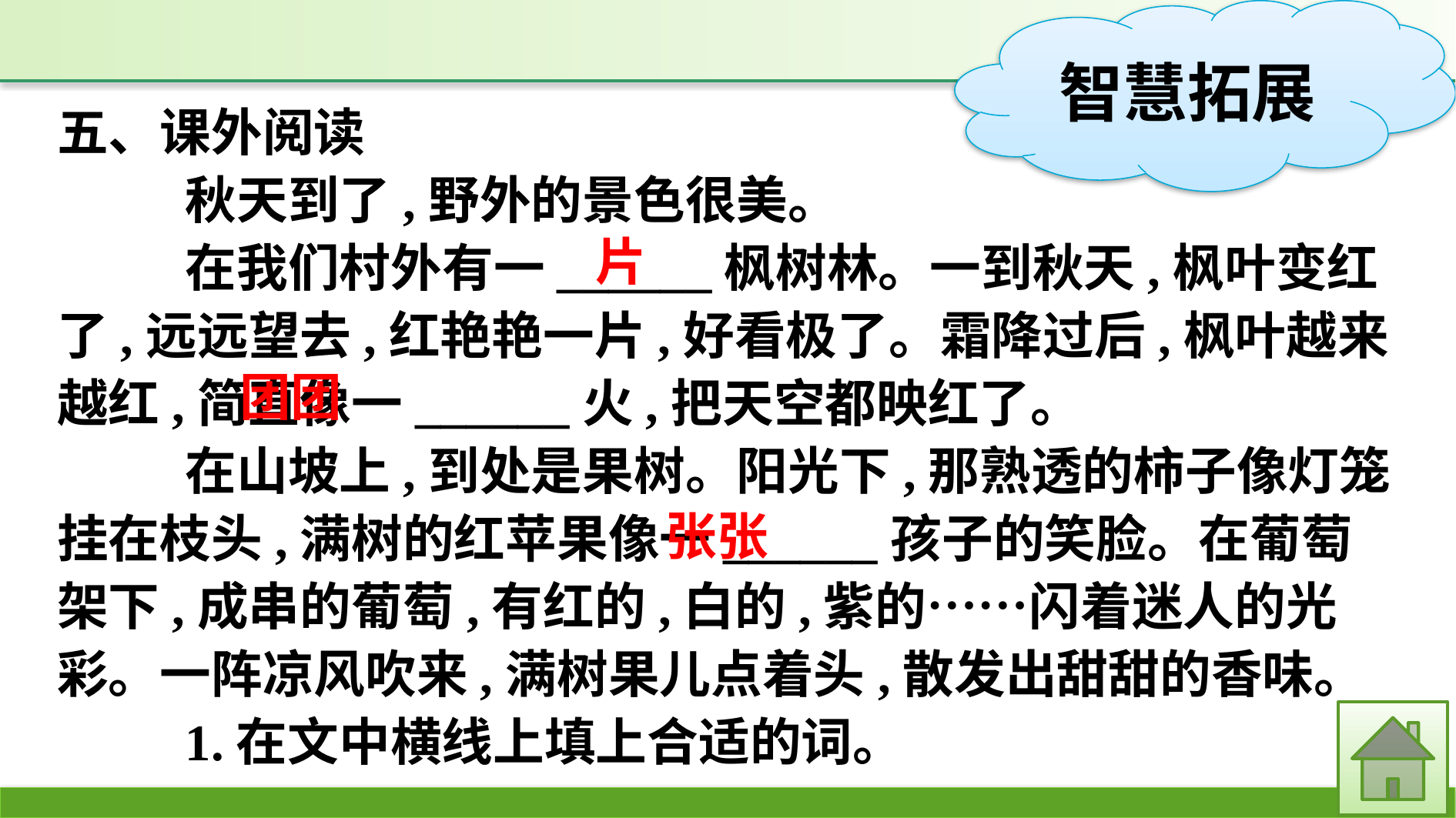

五、课外阅读
秋天到了,野外的景色很美。
在我们村外有一______枫树林。一到秋天,枫叶变红了,远远望去,红艳艳一片,好看极了。霜降过后,枫叶越来越红,简直像一______火,把天空都映红了。
在山坡上,到处是果树。阳光下,那熟透的柿子像灯笼挂在枝头,满树的红苹果像一______孩子的笑脸。在葡萄架下,成串的葡萄,有红的,白的,紫的……闪着迷人的光彩。一阵凉风吹来,满树果儿点着头,散发出甜甜的香味。
1.在文中横线上填上合适的词。
片
团团
张张